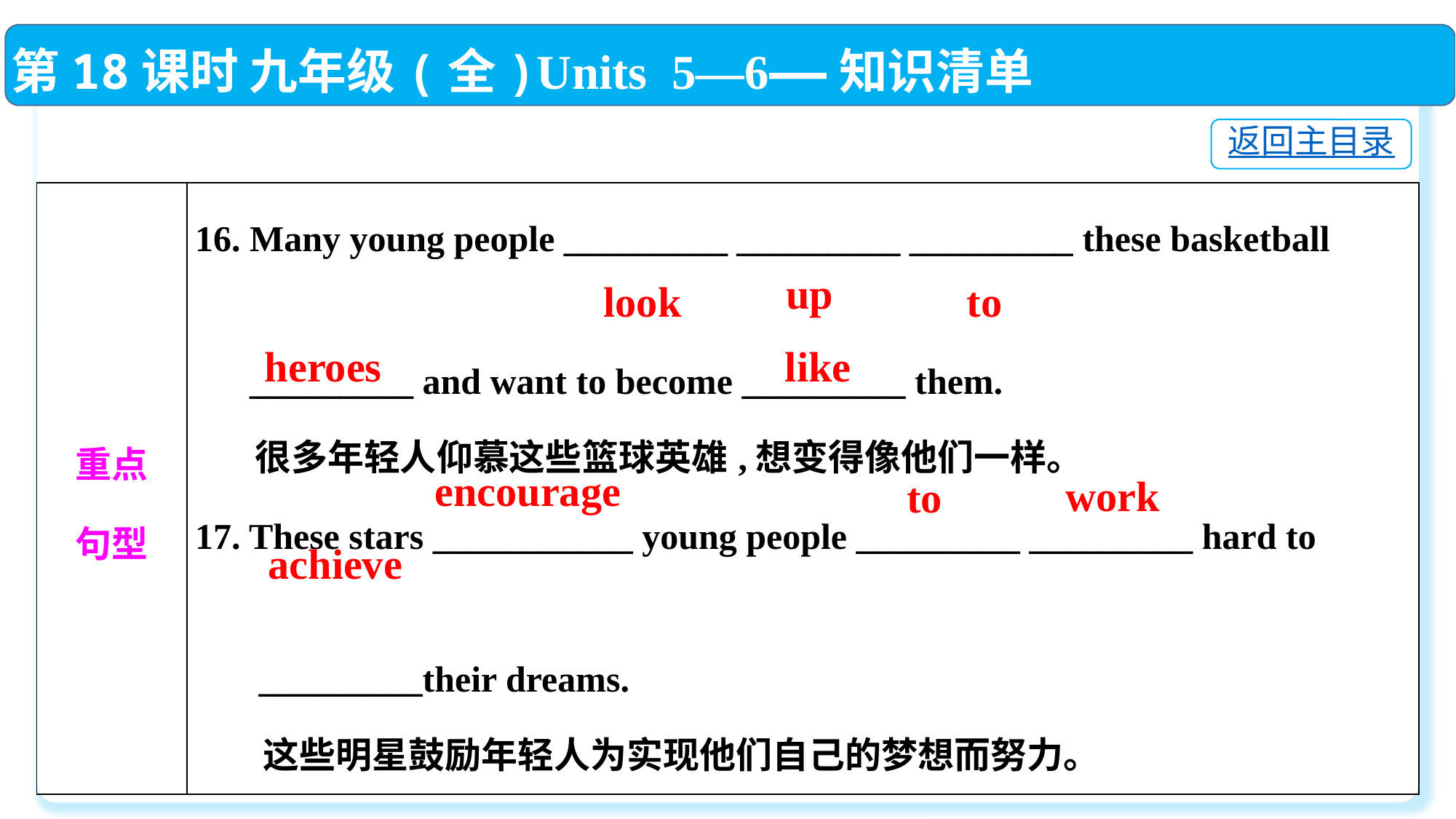

第18课时 九年级(全)Units  5—6——知识清单

返回主目录
| 重点 句型 | 16. Many young people \_\_\_\_\_\_\_\_\_ \_\_\_\_\_\_\_\_\_ \_\_\_\_\_\_\_\_\_ these basketball 　　　　 \_\_\_\_\_\_\_\_\_ and want to become \_\_\_\_\_\_\_\_\_ them. 很多年轻人仰慕这些篮球英雄,想变得像他们一样。 17. These stars \_\_\_\_\_\_\_\_\_\_\_ young people \_\_\_\_\_\_\_\_\_ \_\_\_\_\_\_\_\_\_ hard to 　　　　 \_\_\_\_\_\_\_\_\_their dreams. 这些明星鼓励年轻人为实现他们自己的梦想而努力。 |
| --- | --- |
up
to
look
heroes
like
encourage
work
to
achieve